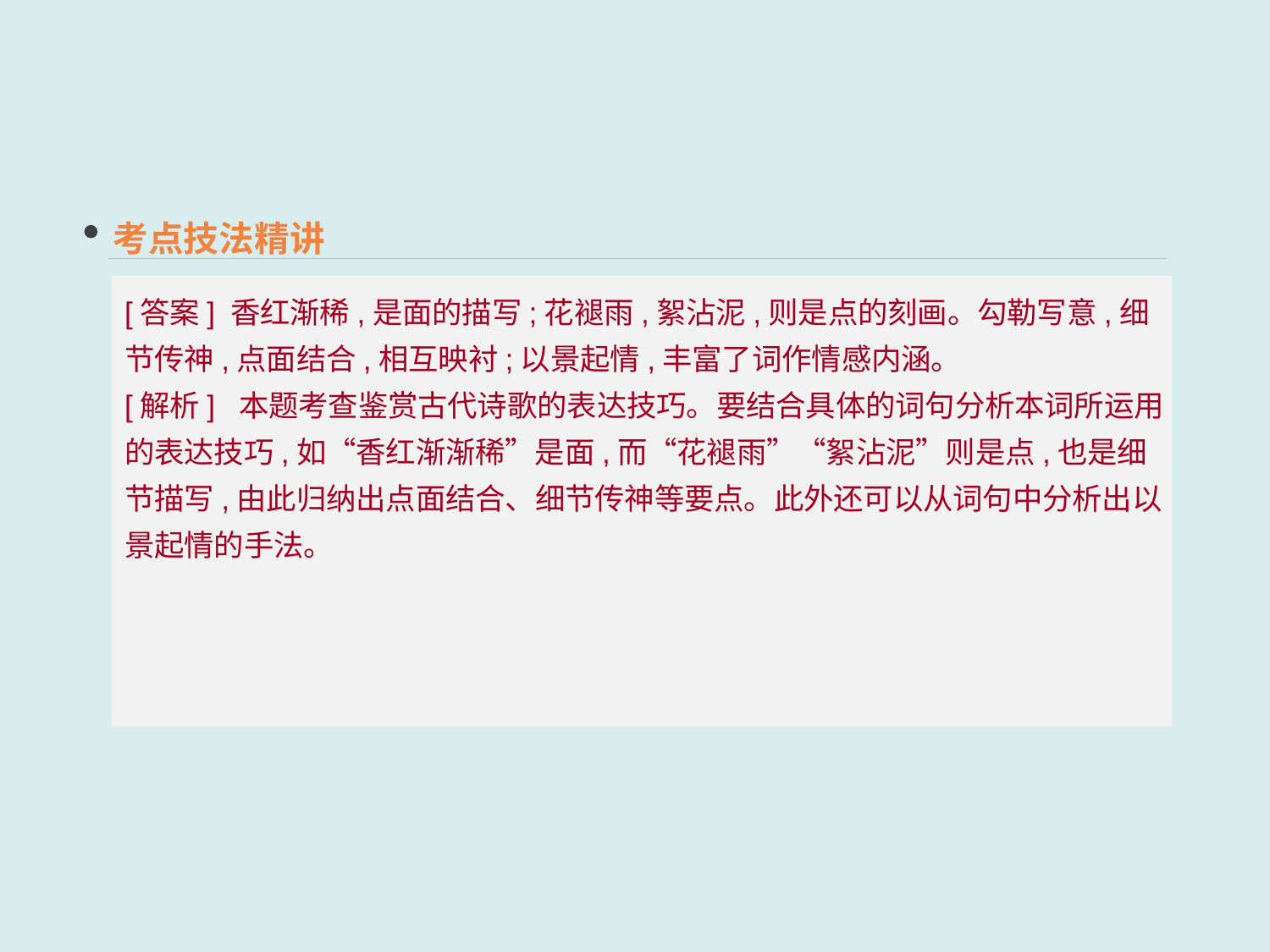

考点技法精讲

[答案] 香红渐稀,是面的描写;花褪雨,絮沾泥,则是点的刻画。勾勒写意,细节传神,点面结合,相互映衬;以景起情,丰富了词作情感内涵。
[解析]  本题考查鉴赏古代诗歌的表达技巧。要结合具体的词句分析本词所运用的表达技巧,如“香红渐渐稀”是面,而“花褪雨”“絮沾泥”则是点,也是细节描写,由此归纳出点面结合、细节传神等要点。此外还可以从词句中分析出以景起情的手法。